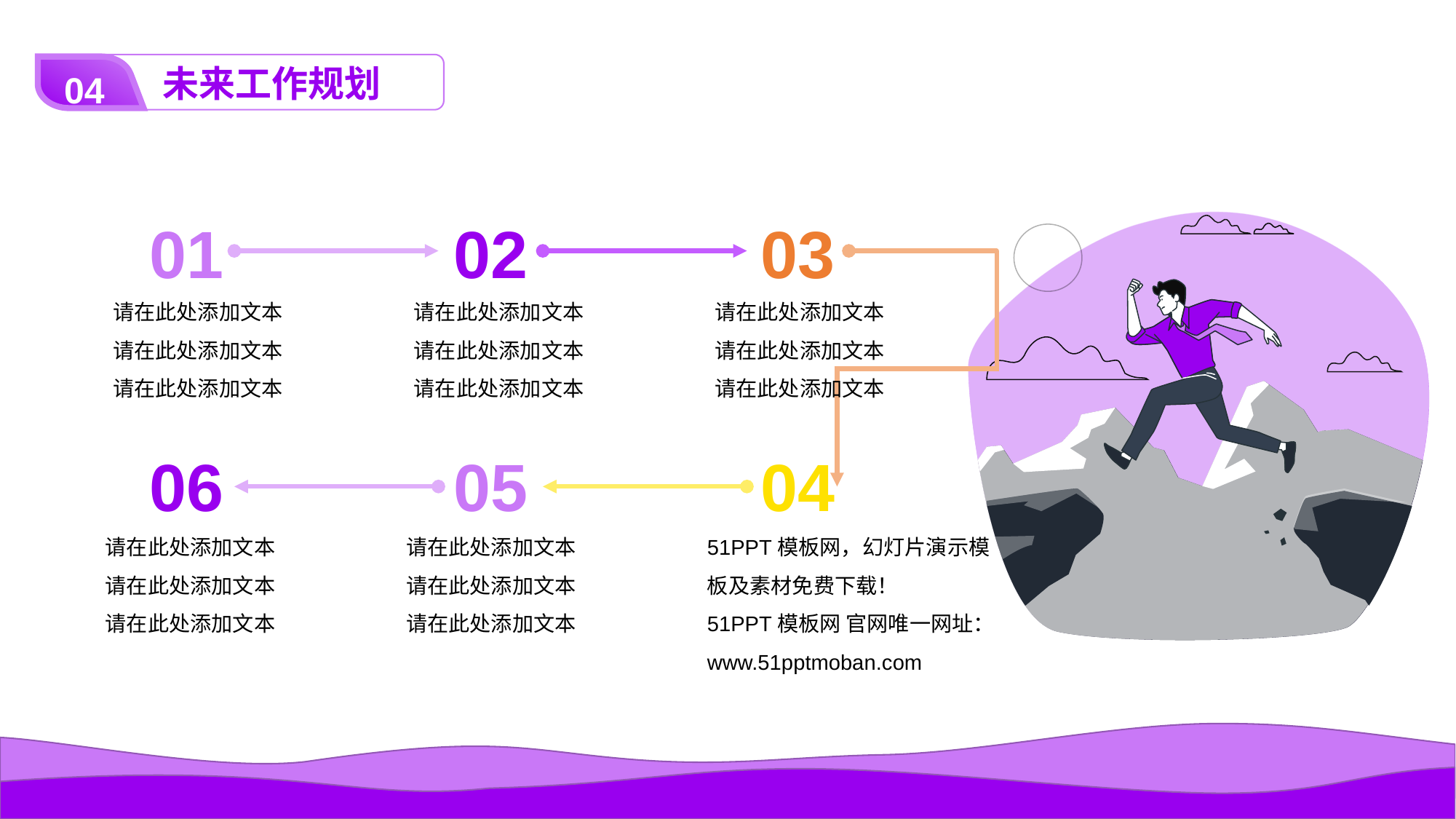

04

未来工作规划

01
02
03

请在此处添加文本请在此处添加文本请在此处添加文本
请在此处添加文本请在此处添加文本请在此处添加文本
请在此处添加文本请在此处添加文本请在此处添加文本
06
05
04
请在此处添加文本请在此处添加文本请在此处添加文本
请在此处添加文本请在此处添加文本请在此处添加文本
51PPT模板网，幻灯片演示模板及素材免费下载！
51PPT模板网 官网唯一网址：www.51pptmoban.com